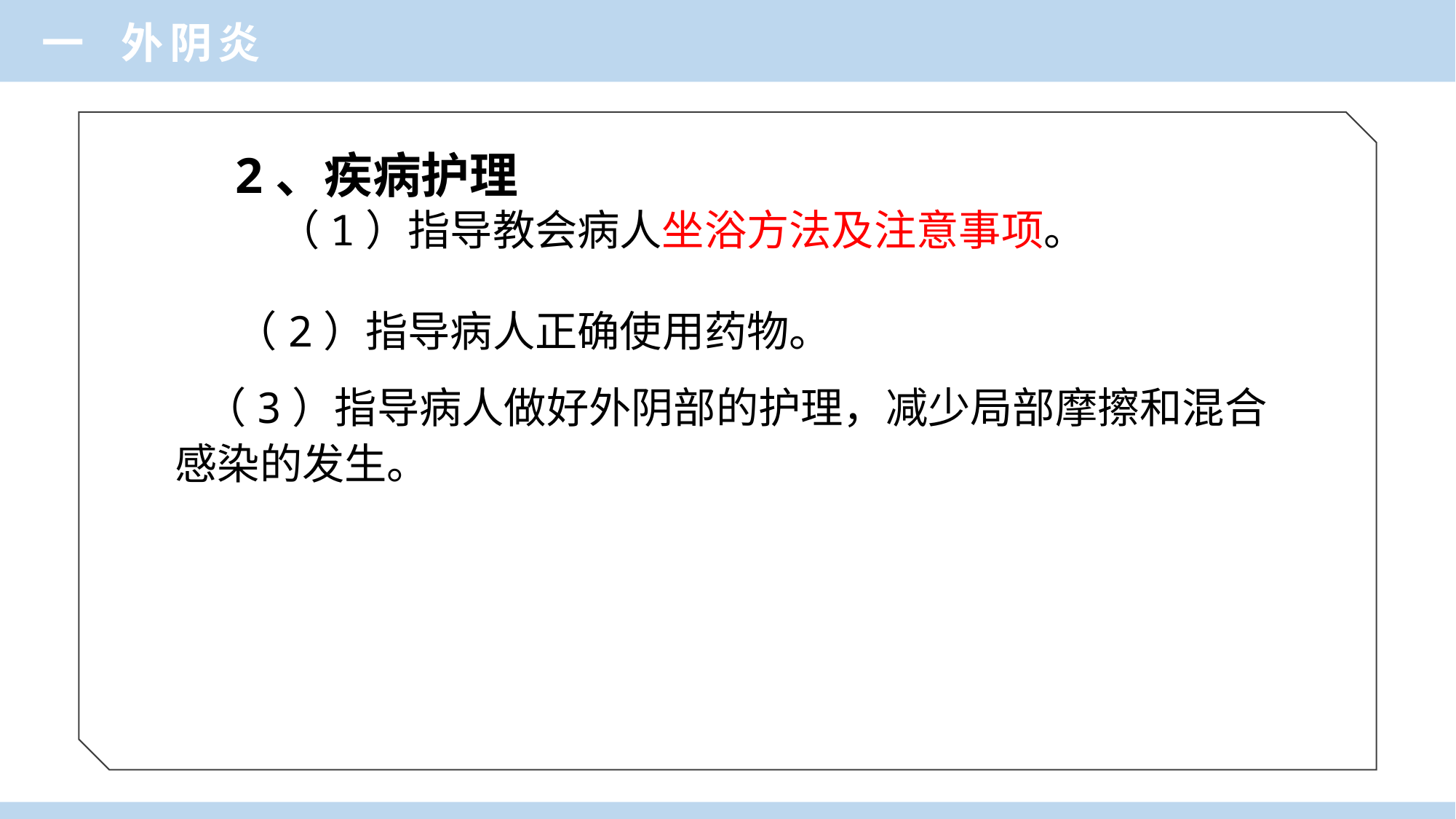

一  外阴炎

2、疾病护理
　（1）指导教会病人坐浴方法及注意事项。
（2）指导病人正确使用药物。
  （3）指导病人做好外阴部的护理，减少局部摩擦和混合
感染的发生。